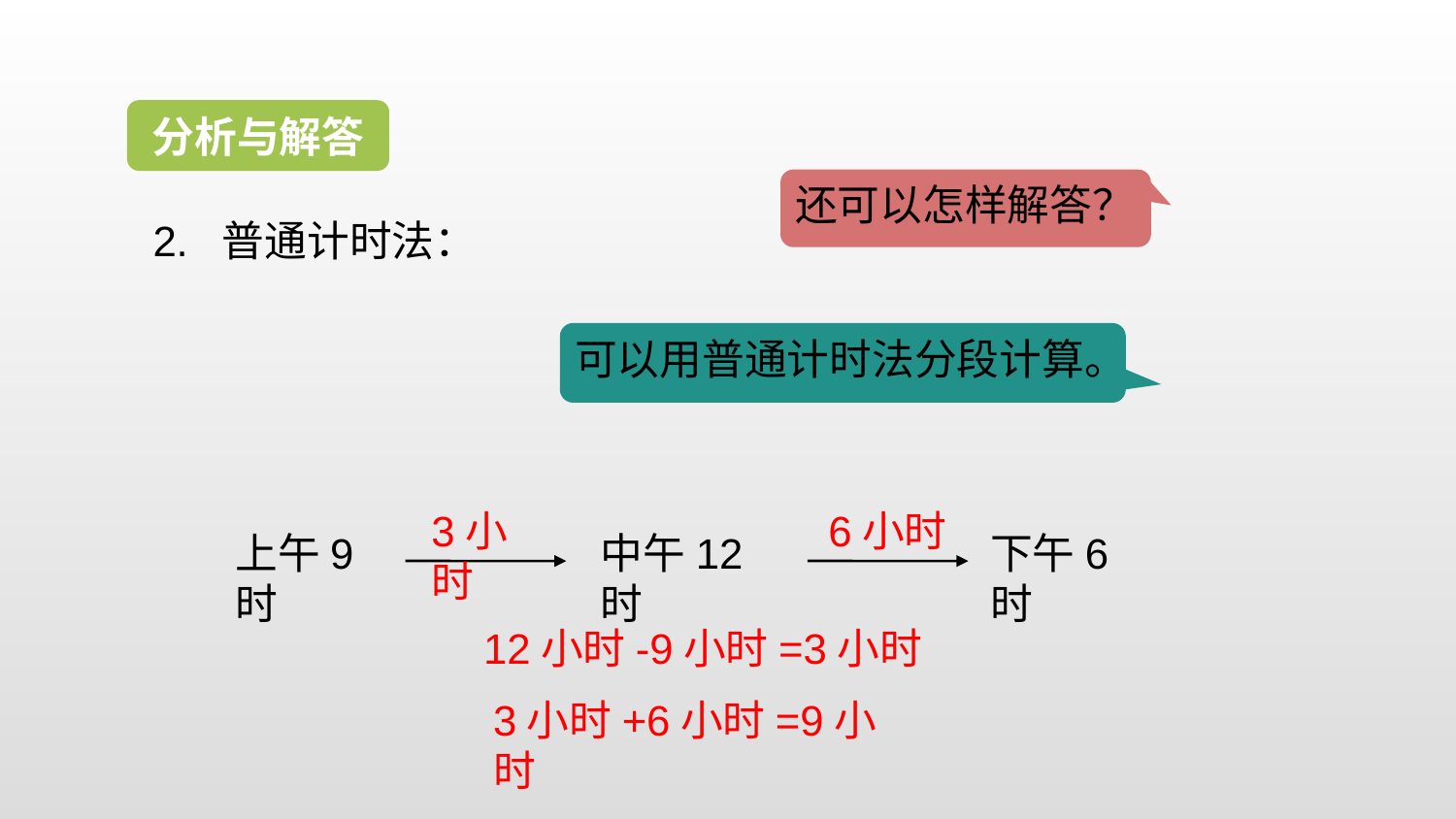

分析与解答
还可以怎样解答？
2.  普通计时法：
可以用普通计时法分段计算。
3小时
6小时
上午9时
中午12时
下午6时

12小时-9小时=3小时
3小时+6小时=9小时